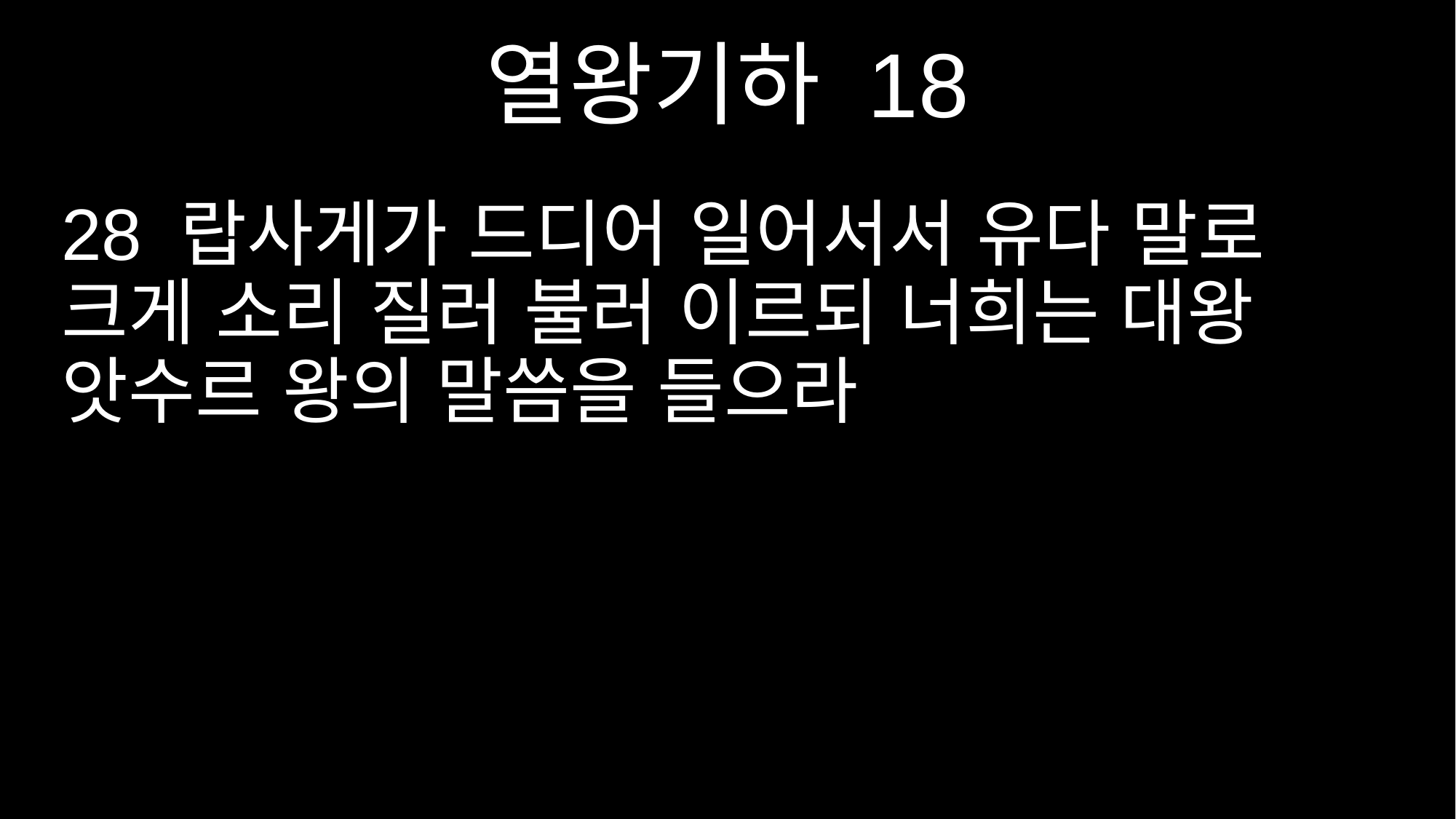

열왕기하 18
28 랍사게가 드디어 일어서서 유다 말로 크게 소리 질러 불러 이르되 너희는 대왕 앗수르 왕의 말씀을 들으라